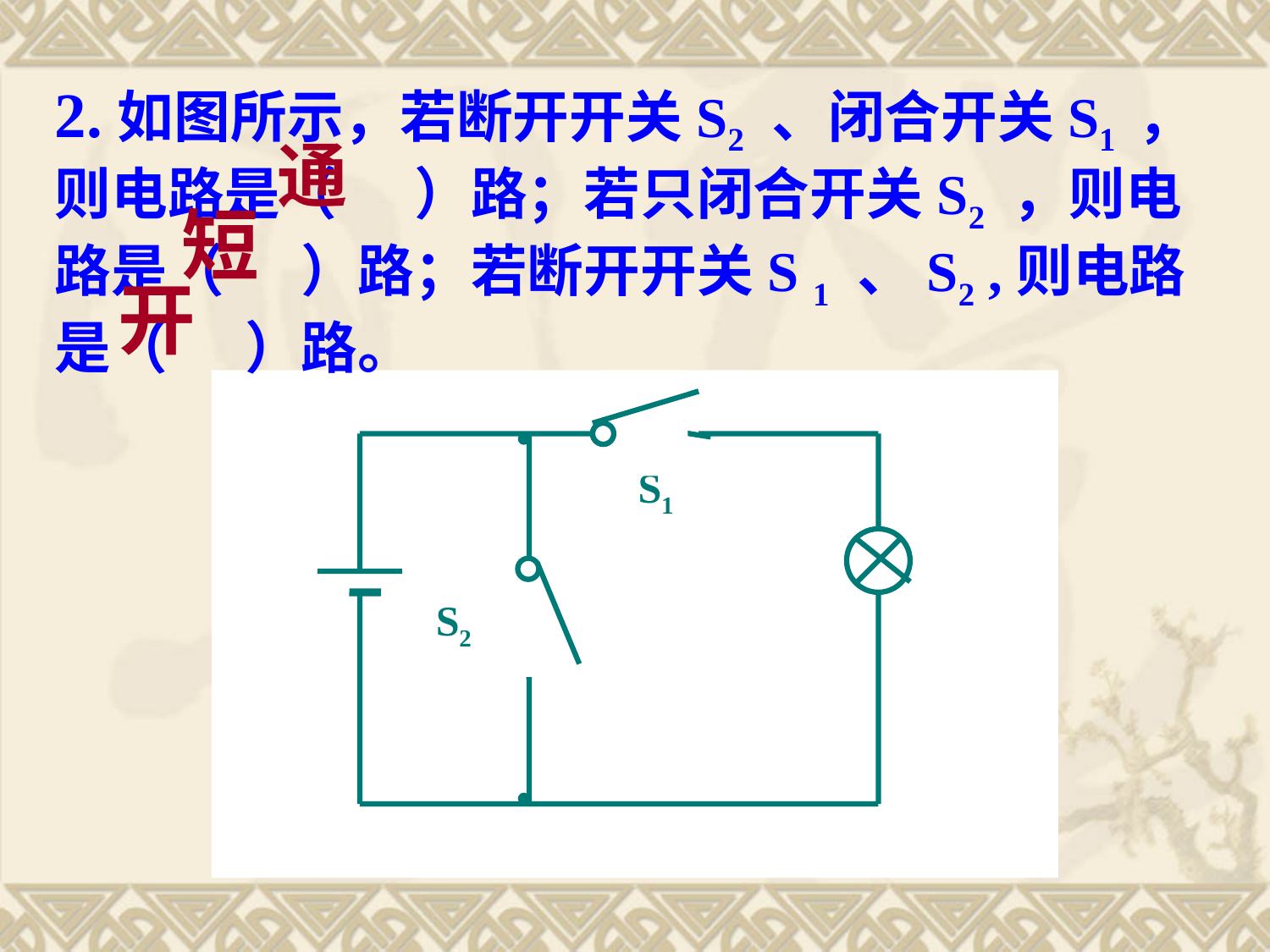

2.如图所示，若断开开关S2 、闭合开关S1 ，则电路是（      ）路；若只闭合开关S2 ，则电路是（      ）路；若断开开关S 1 、S2 ,则电路是（      ）路。
通
短
开

S1

S2